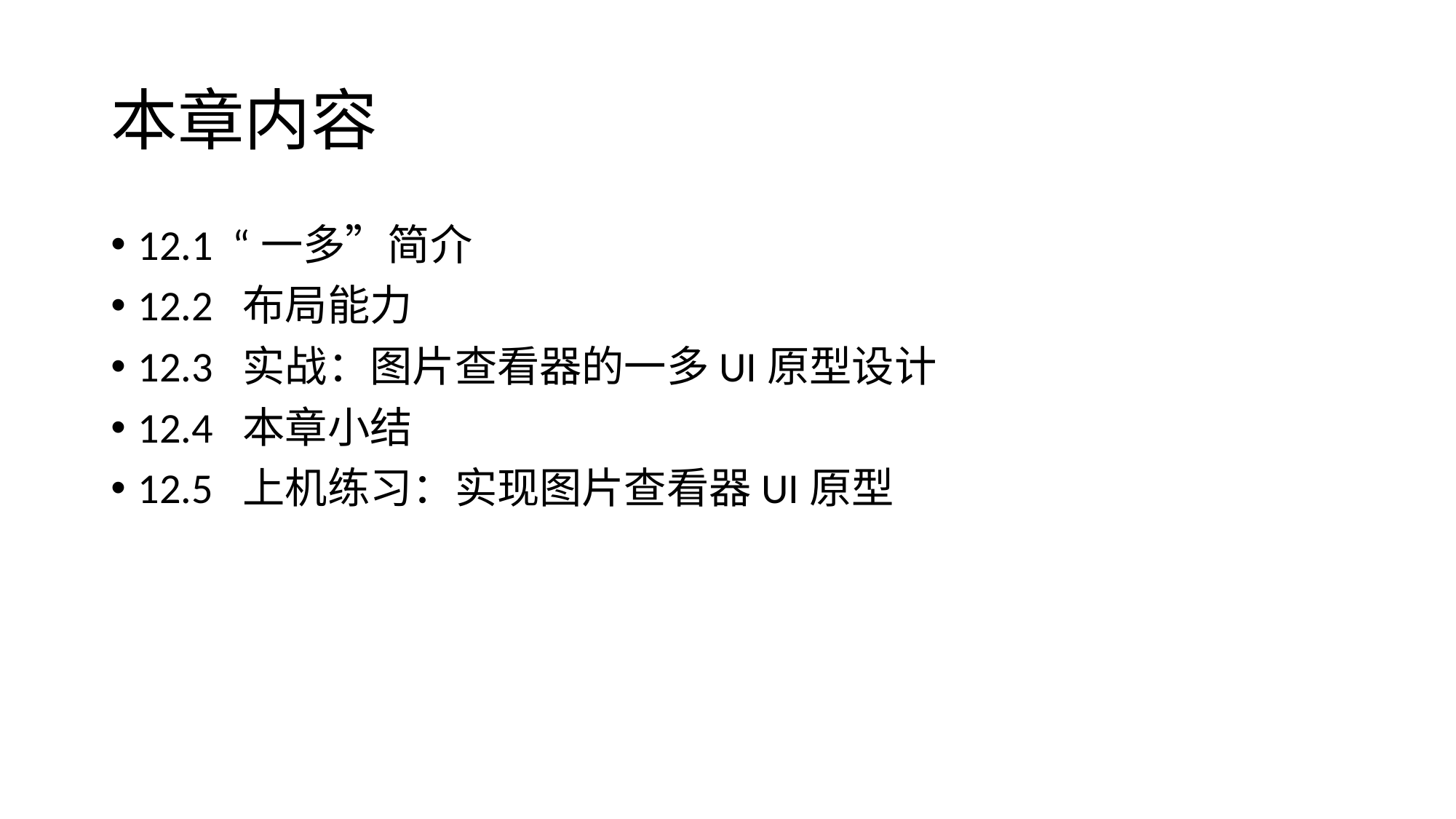

# 本章内容
12.1  “一多”简介
12.2  布局能力
12.3  实战：图片查看器的一多UI原型设计
12.4  本章小结
12.5  上机练习：实现图片查看器UI原型